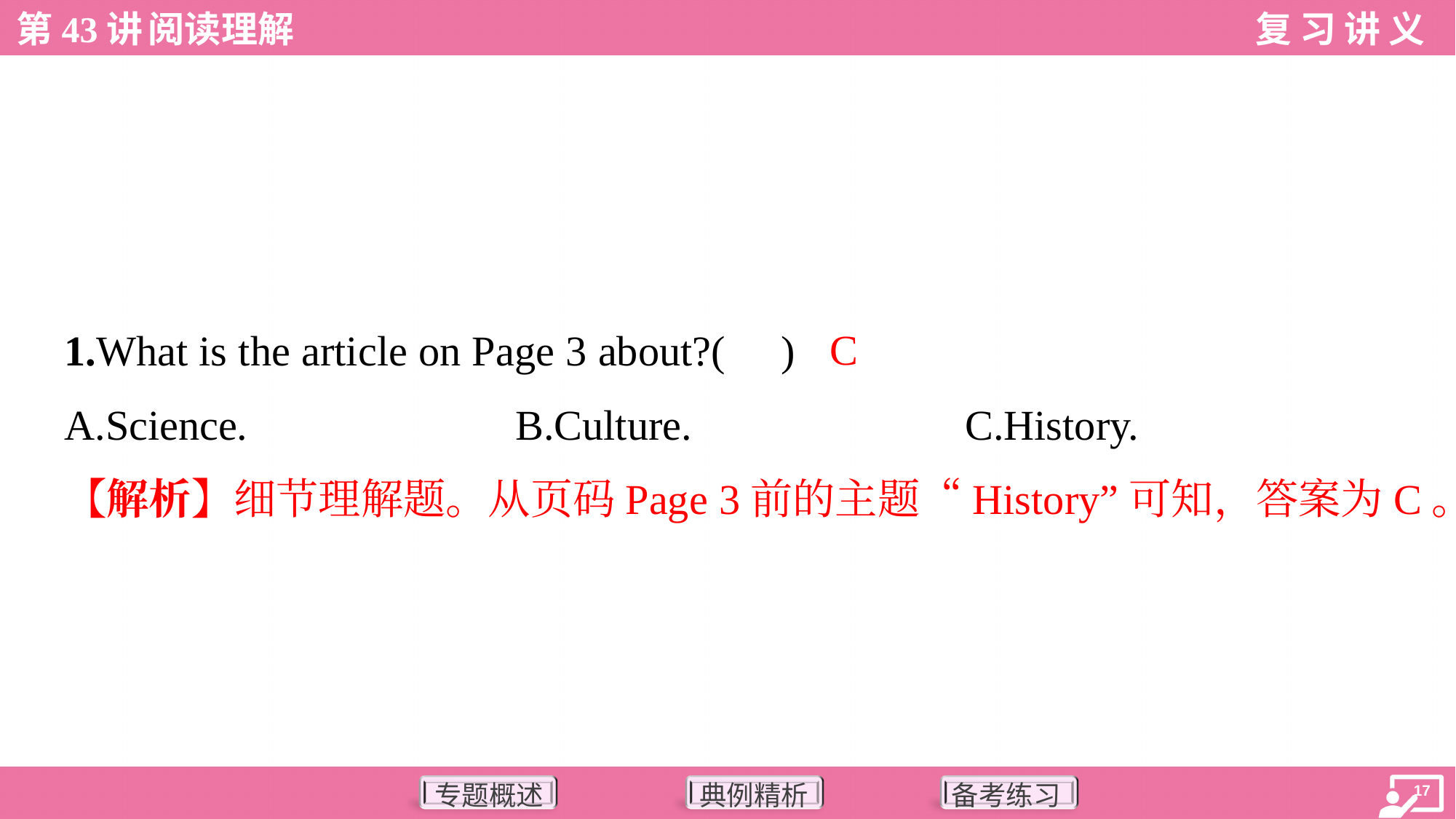

C
1.What is the article on Page 3 about?(     )
A.Science.	B.Culture.	C.History.
【解析】细节理解题。从页码Page 3前的主题“History”可知，答案为C。